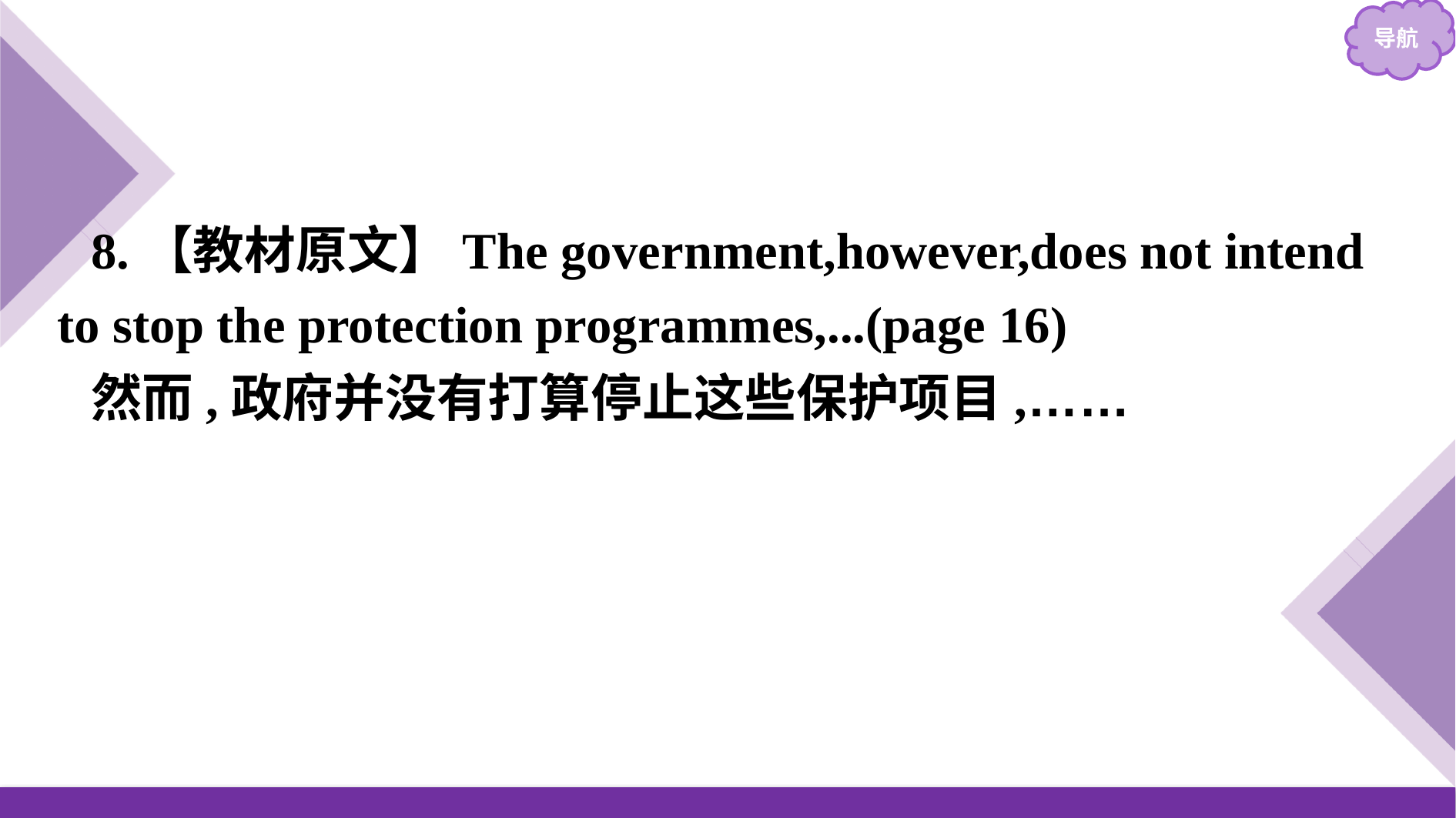

8.【教材原文】The government,however,does not intend to stop the protection programmes,...(page 16)
然而,政府并没有打算停止这些保护项目,……